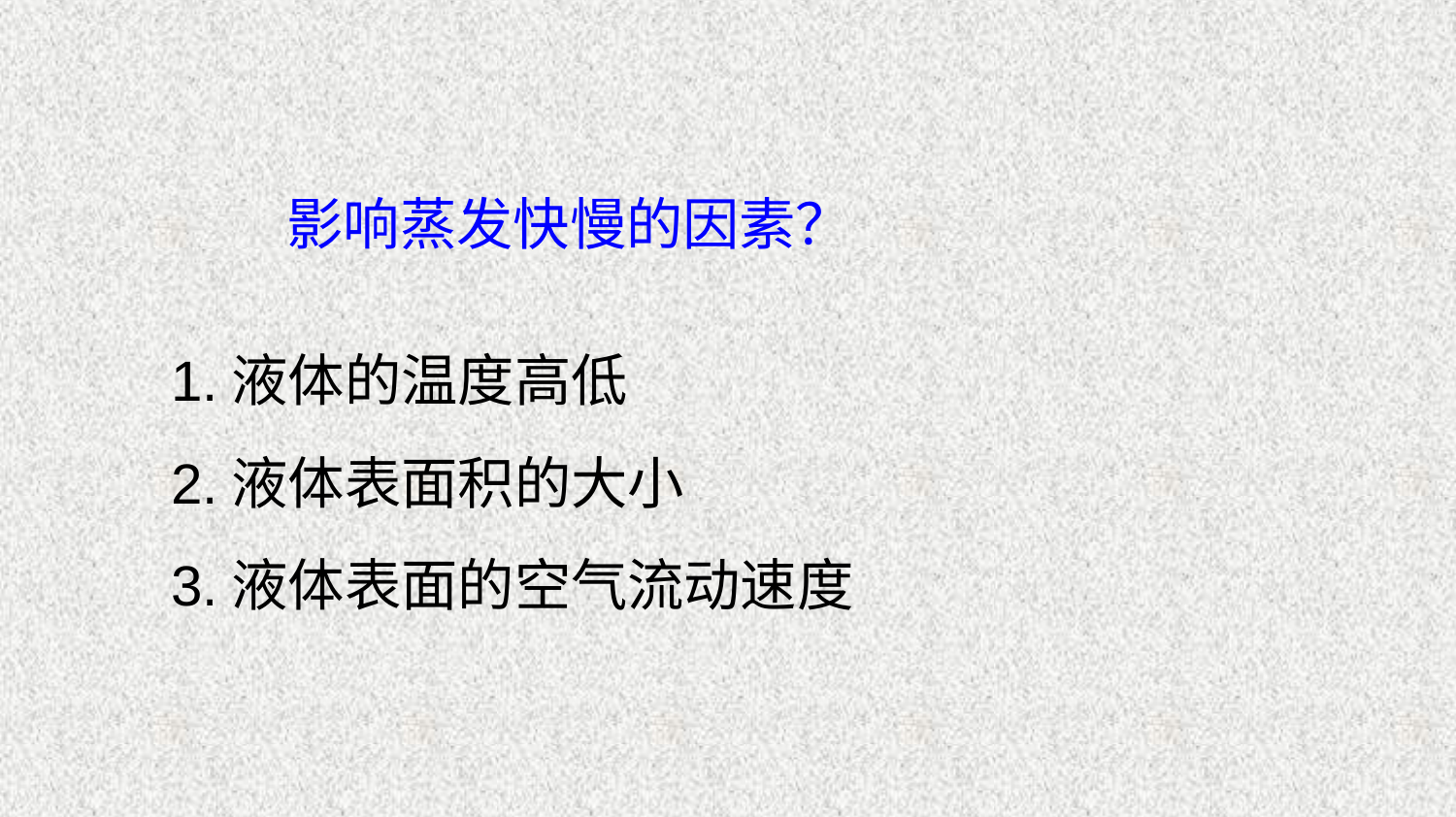

影响蒸发快慢的因素？
1.液体的温度高低
2.液体表面积的大小
3.液体表面的空气流动速度